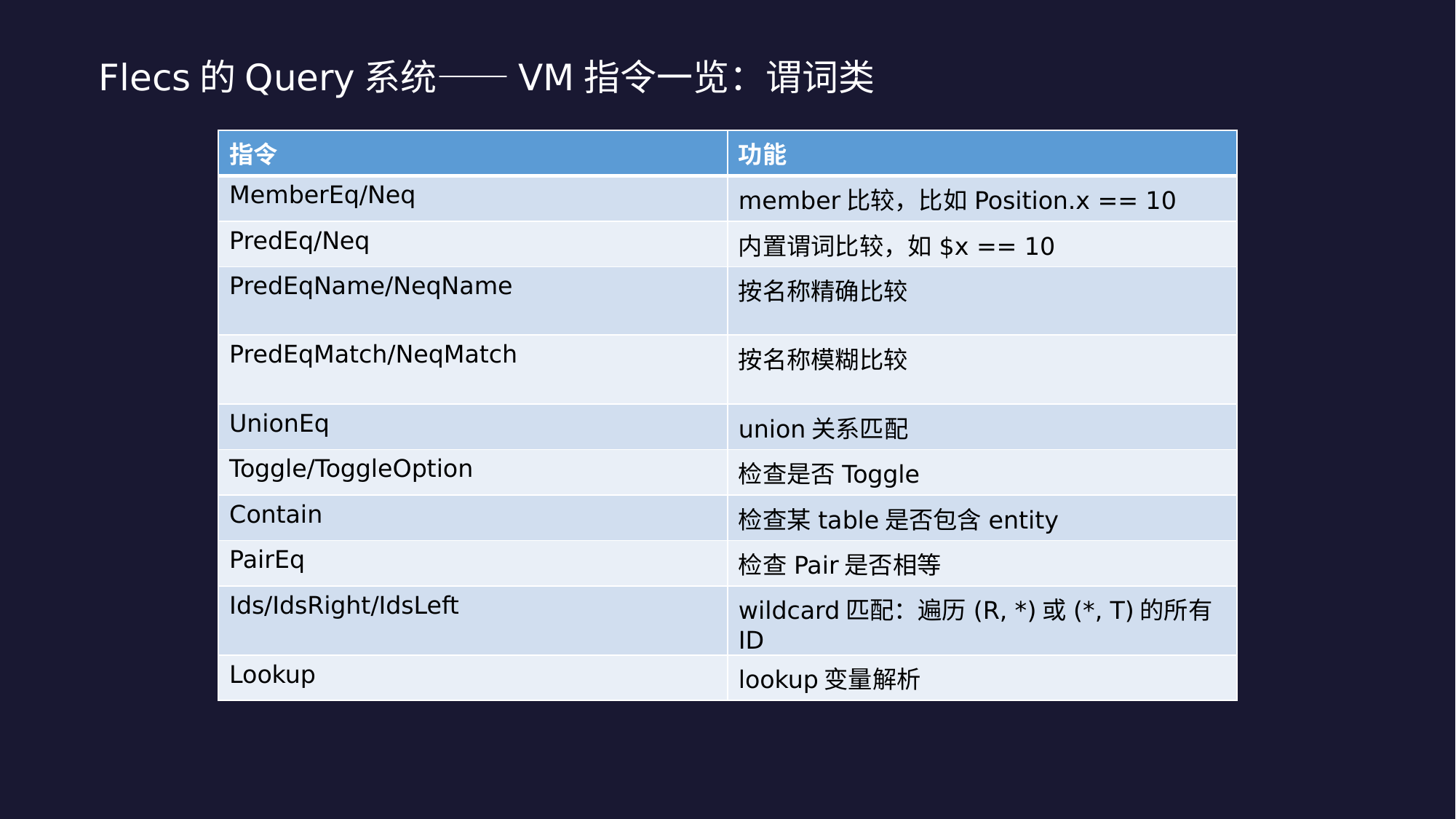

Flecs的Query系统——VM指令一览：谓词类
| 指令 | 功能 |
| --- | --- |
| MemberEq/Neq | member比较，比如Position.x == 10 |
| PredEq/Neq | 内置谓词比较，如$x == 10 |
| PredEqName/NeqName | 按名称精确比较 |
| PredEqMatch/NeqMatch | 按名称模糊比较 |
| UnionEq | union关系匹配 |
| Toggle/ToggleOption | 检查是否Toggle |
| Contain | 检查某table是否包含entity |
| PairEq | 检查Pair是否相等 |
| Ids/IdsRight/IdsLeft | wildcard匹配：遍历(R, \*)或(\*, T)的所有ID |
| Lookup | lookup变量解析 |